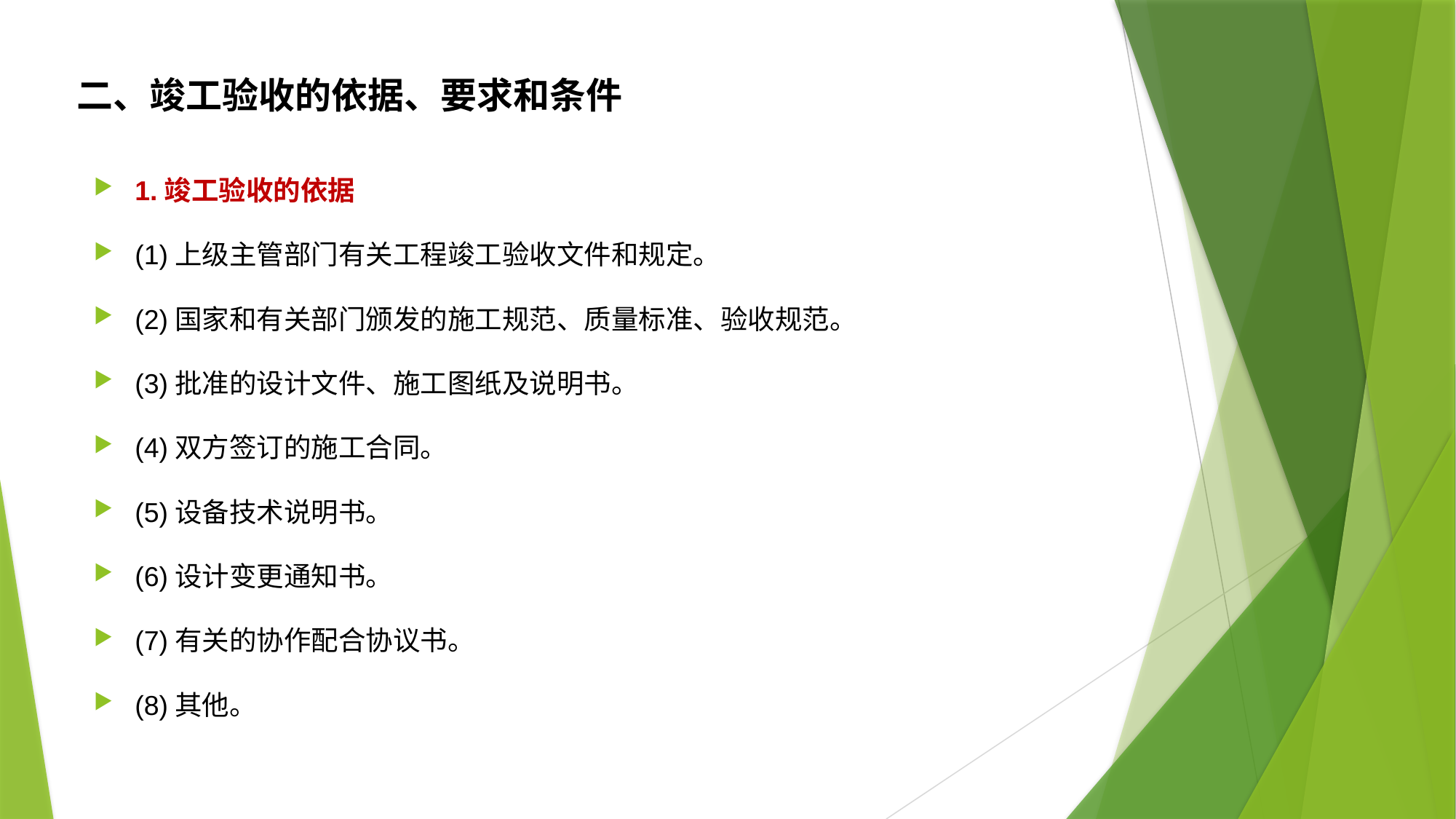

二、竣工验收的依据、要求和条件
1.竣工验收的依据
(1)上级主管部门有关工程竣工验收文件和规定。
(2)国家和有关部门颁发的施工规范、质量标准、验收规范。
(3)批准的设计文件、施工图纸及说明书。
(4)双方签订的施工合同。
(5)设备技术说明书。
(6)设计变更通知书。
(7)有关的协作配合协议书。
(8)其他。